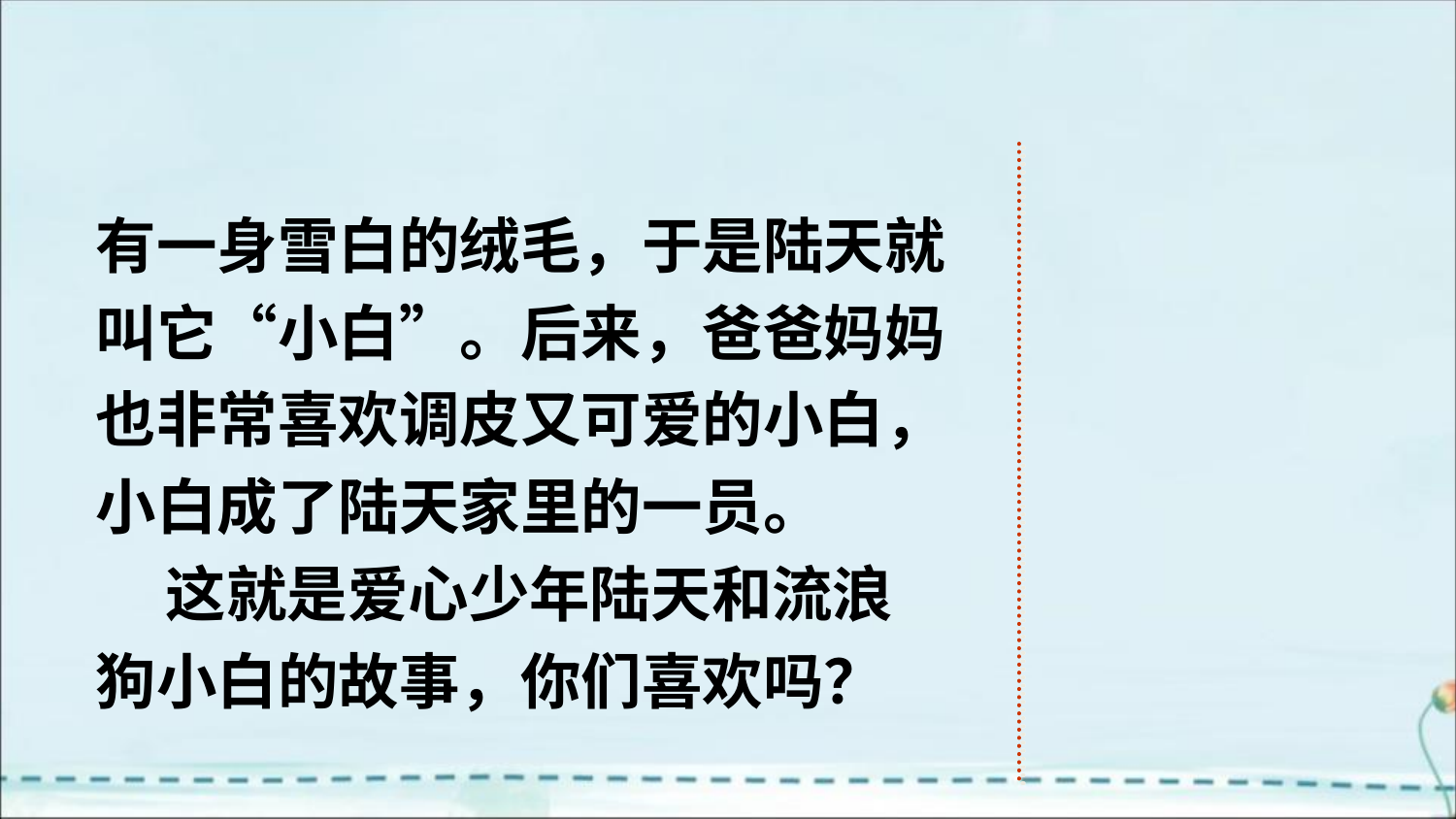

有一身雪白的绒毛，于是陆天就叫它“小白”。后来，爸爸妈妈也非常喜欢调皮又可爱的小白，小白成了陆天家里的一员。
    这就是爱心少年陆天和流浪狗小白的故事，你们喜欢吗？